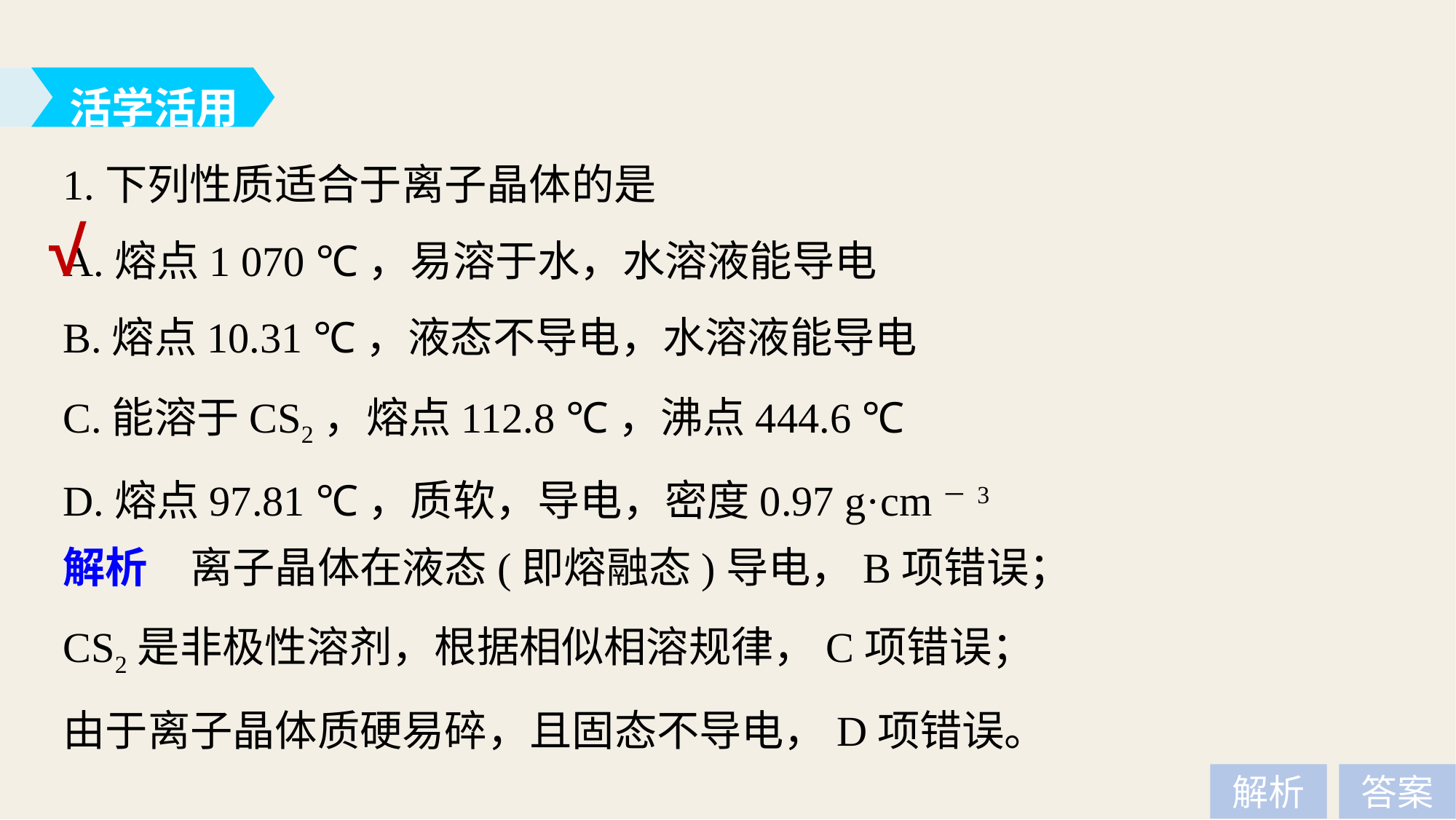

活学活用

1.下列性质适合于离子晶体的是
A.熔点1 070 ℃，易溶于水，水溶液能导电
B.熔点10.31 ℃，液态不导电，水溶液能导电
C.能溶于CS2，熔点112.8 ℃，沸点444.6 ℃
D.熔点97.81 ℃，质软，导电，密度0.97 g·cm－3
√
解析　离子晶体在液态(即熔融态)导电，B项错误；
CS2是非极性溶剂，根据相似相溶规律，C项错误；
由于离子晶体质硬易碎，且固态不导电，D项错误。
解析
答案